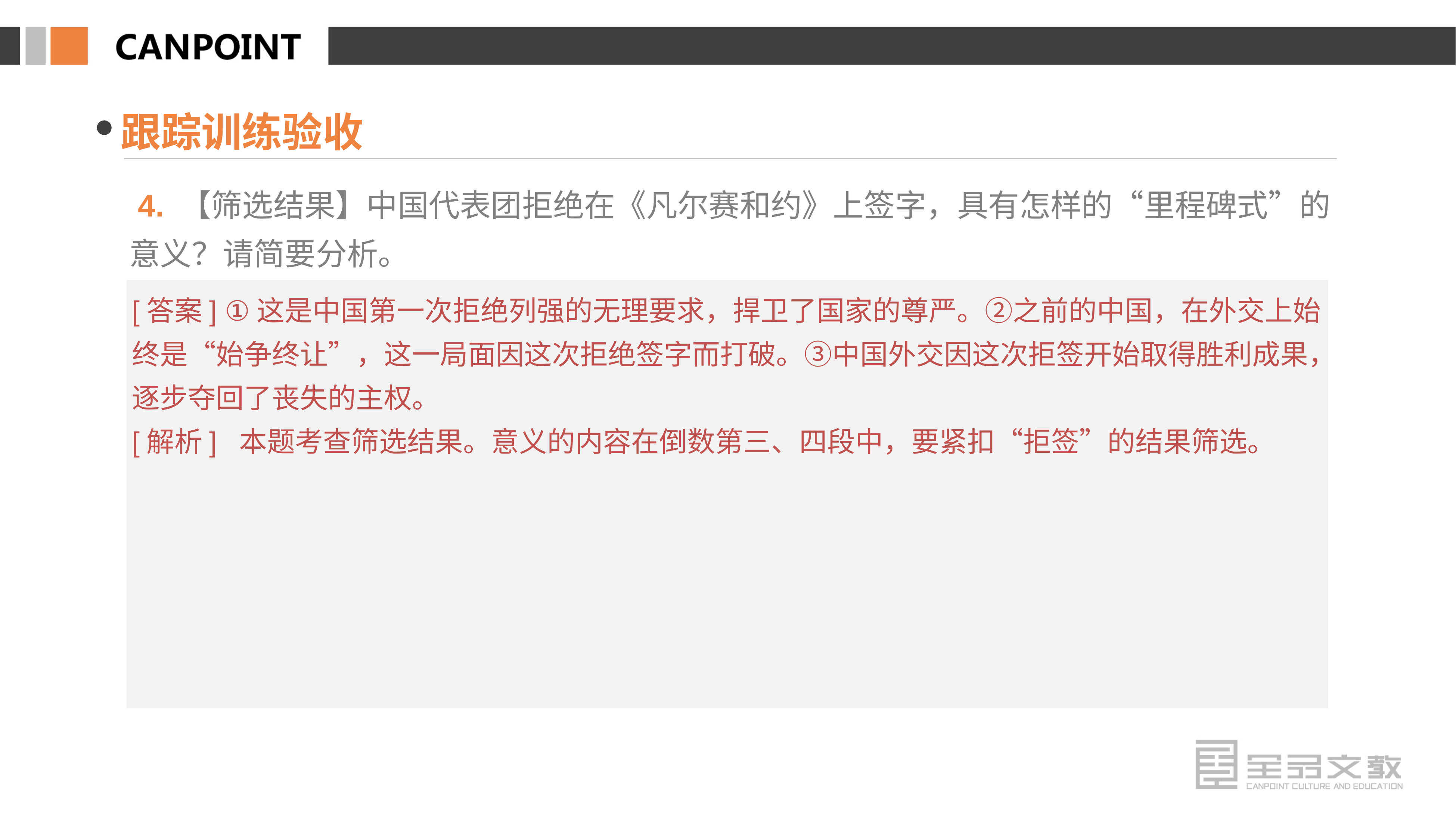

跟踪训练验收

 4. 【筛选结果】中国代表团拒绝在《凡尔赛和约》上签字，具有怎样的“里程碑式”的意义？请简要分析。

[答案] ①这是中国第一次拒绝列强的无理要求，捍卫了国家的尊严。②之前的中国，在外交上始终是“始争终让”，这一局面因这次拒绝签字而打破。③中国外交因这次拒签开始取得胜利成果，逐步夺回了丧失的主权。
[解析]  本题考查筛选结果。意义的内容在倒数第三、四段中，要紧扣“拒签”的结果筛选。